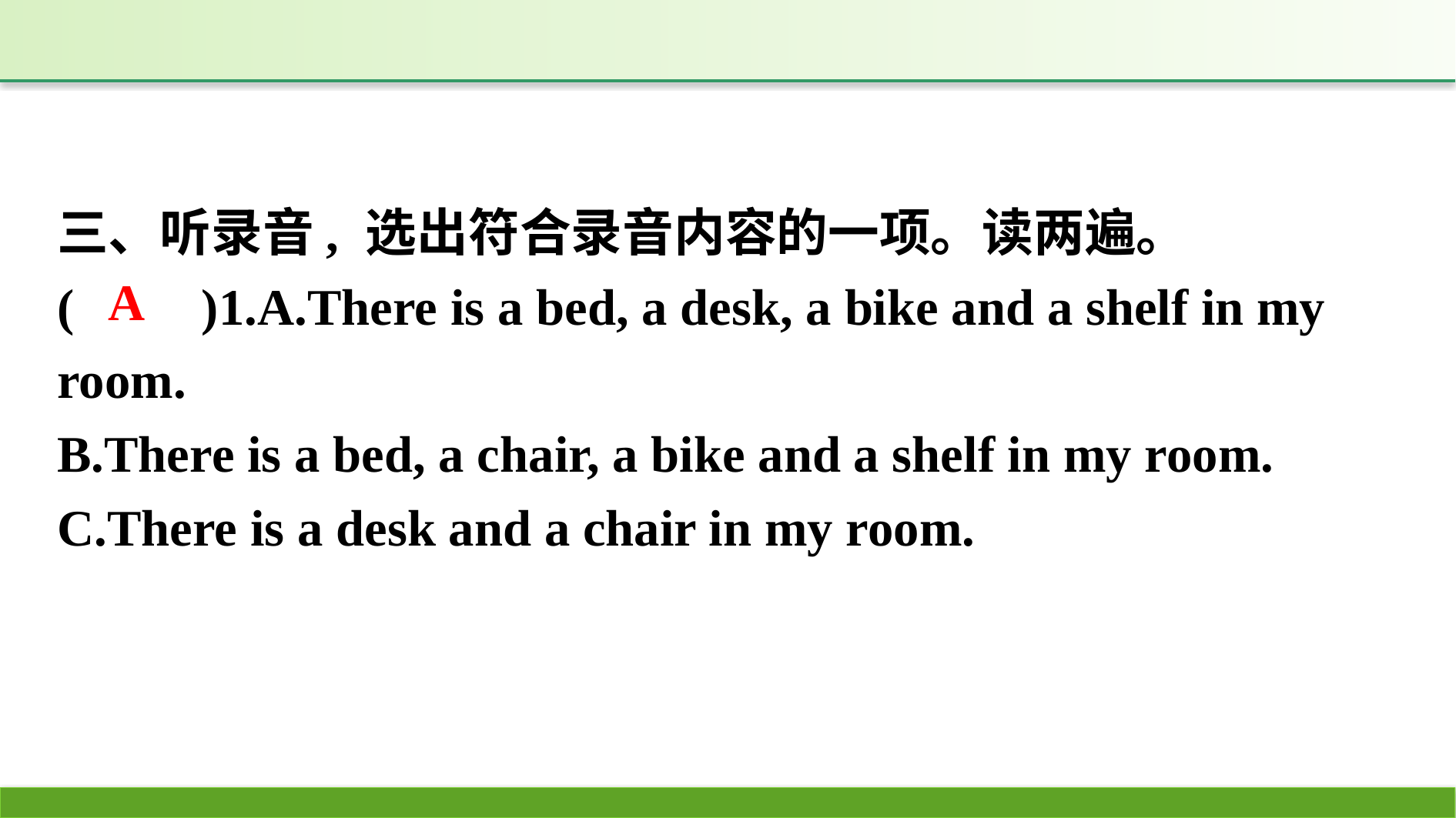

三、听录音, 选出符合录音内容的一项。读两遍。
(　　)1.A.There is a bed, a desk, a bike and a shelf in my room.
B.There is a bed, a chair, a bike and a shelf in my room.
C.There is a desk and a chair in my room.
A